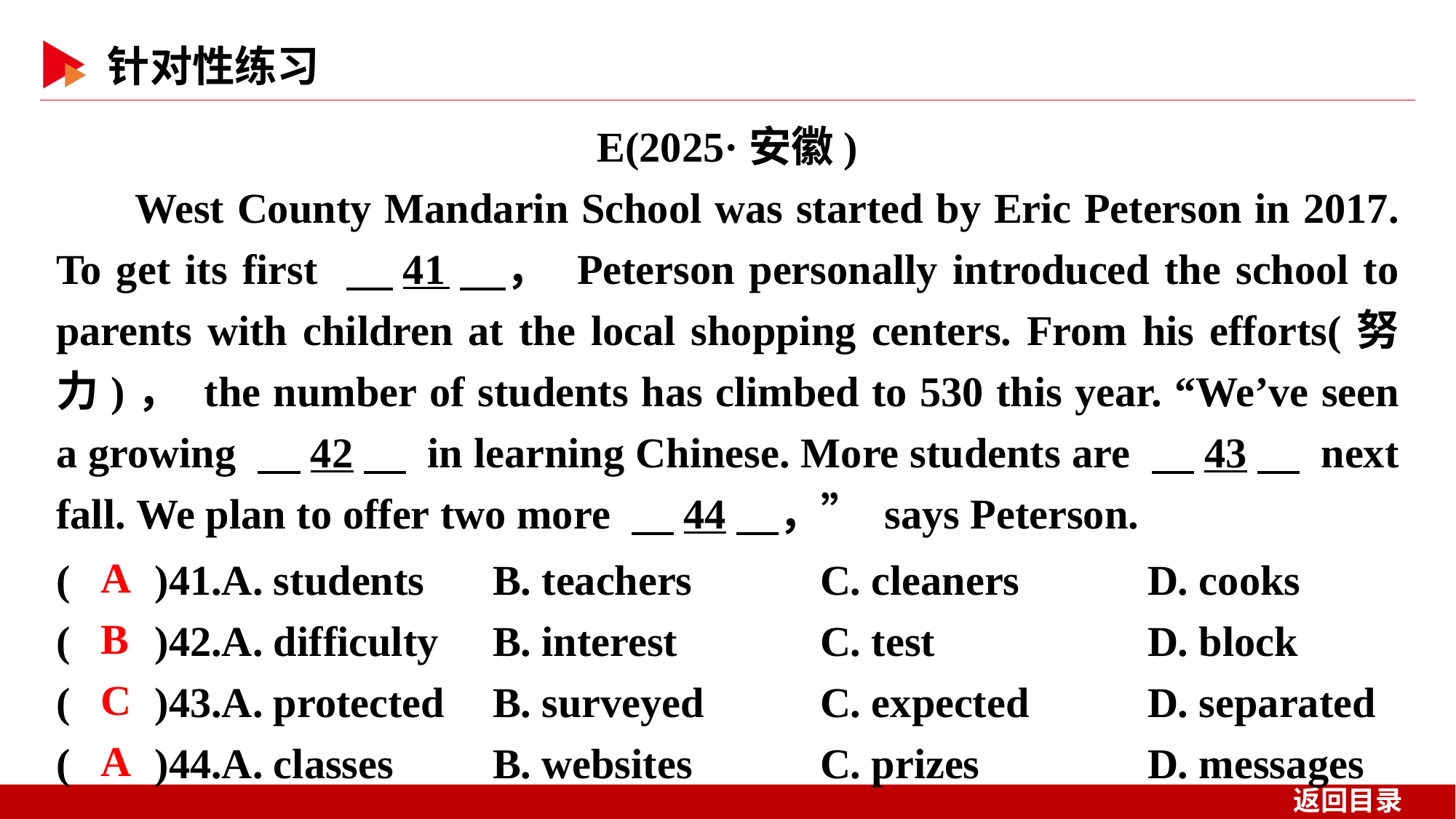

E(2025·安徽)
West County Mandarin School was started by Eric Peterson in 2017. To get its first 　41　， Peterson personally introduced the school to parents with children at the local shopping centers. From his efforts(努力)， the number of students has climbed to 530 this year. “We’ve seen a growing 　42　 in learning Chinese. More students are 　43　 next fall. We plan to offer two more 　44　，” says Peterson.
(        )41.A. students   	B. teachers		C. cleaners 		D. cooks
(        )42.A. difficulty  	B. interest		C. test         		D. block
(        )43.A. protected   	B. surveyed		C. expected		D. separated
(        )44.A. classes       	B. websites		C. prizes     		D. messages
   A
   B
   C
   A